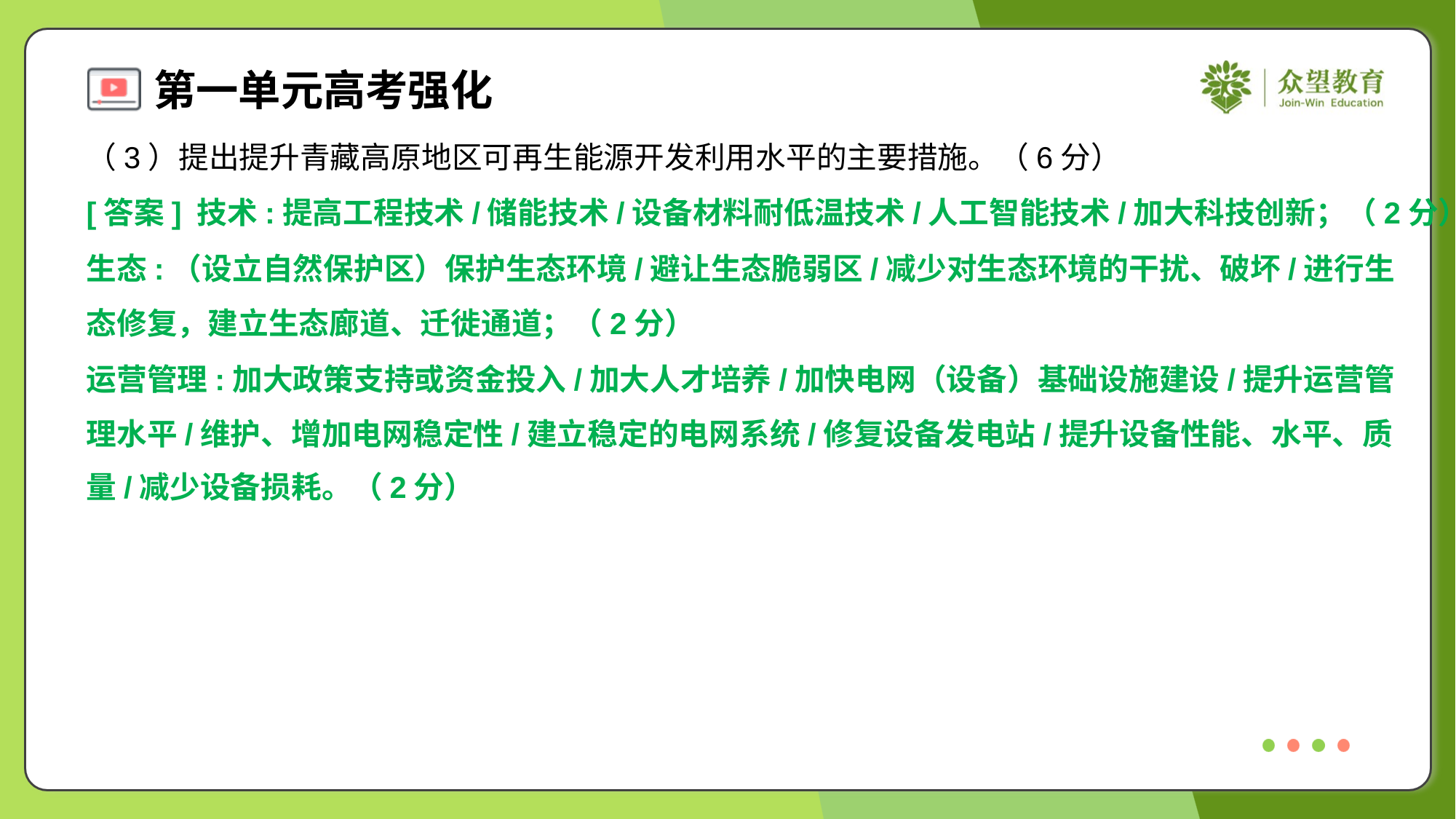

（3）提出提升青藏高原地区可再生能源开发利用水平的主要措施。（6分）
[答案] 技术:提高工程技术/储能技术/设备材料耐低温技术/人工智能技术/加大科技创新；（2分）
生态:（设立自然保护区）保护生态环境/避让生态脆弱区/减少对生态环境的干扰、破坏/进行生
态修复，建立生态廊道、迁徙通道；（2分）
运营管理:加大政策支持或资金投入/加大人才培养/加快电网（设备）基础设施建设/提升运营管
理水平/维护、增加电网稳定性/建立稳定的电网系统/修复设备发电站/提升设备性能、水平、质
量/减少设备损耗。（2分）